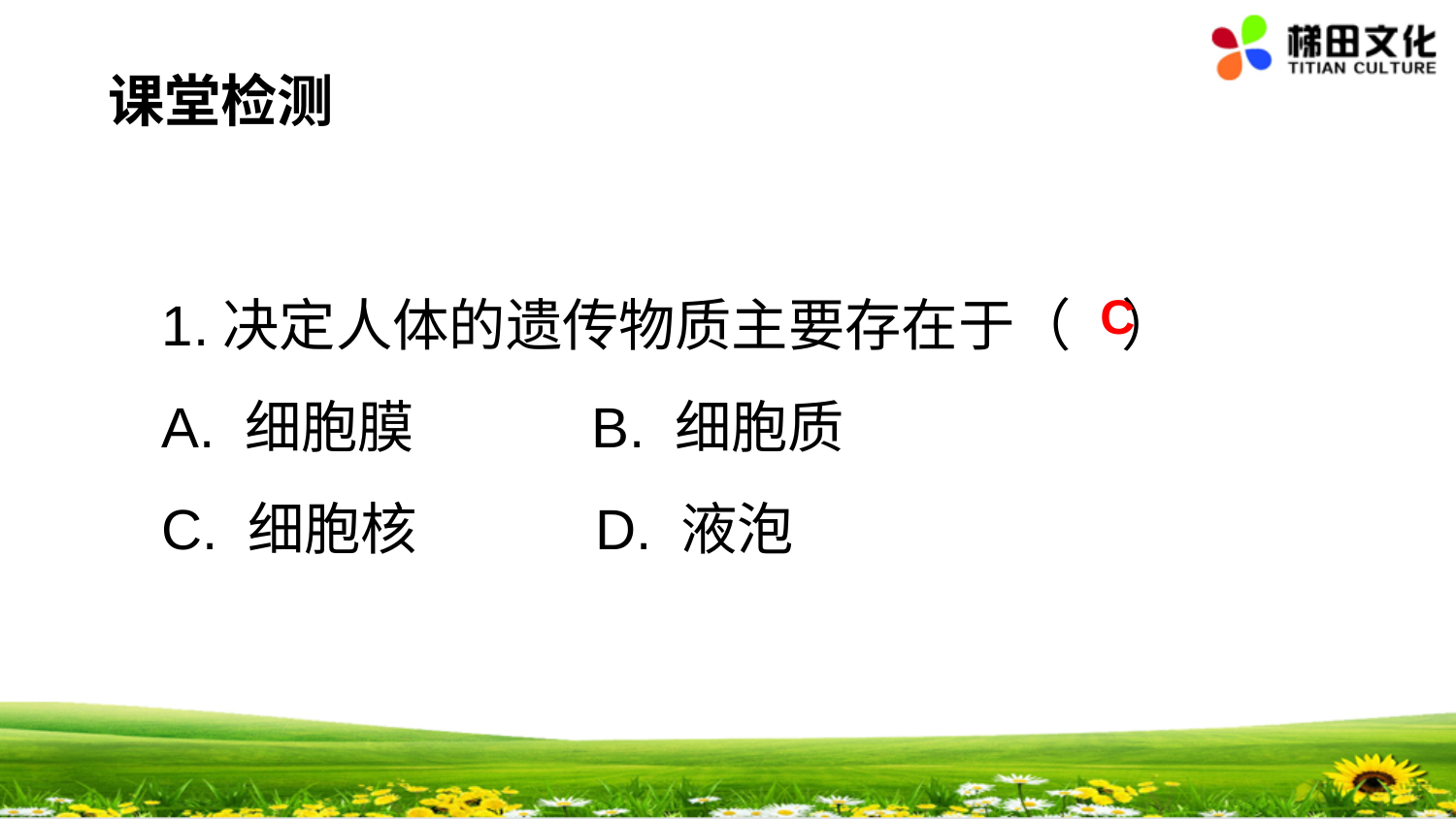

课堂检测
1.决定人体的遗传物质主要存在于（    ）
A. 细胞膜             B. 细胞质
C. 细胞核             D. 液泡
C